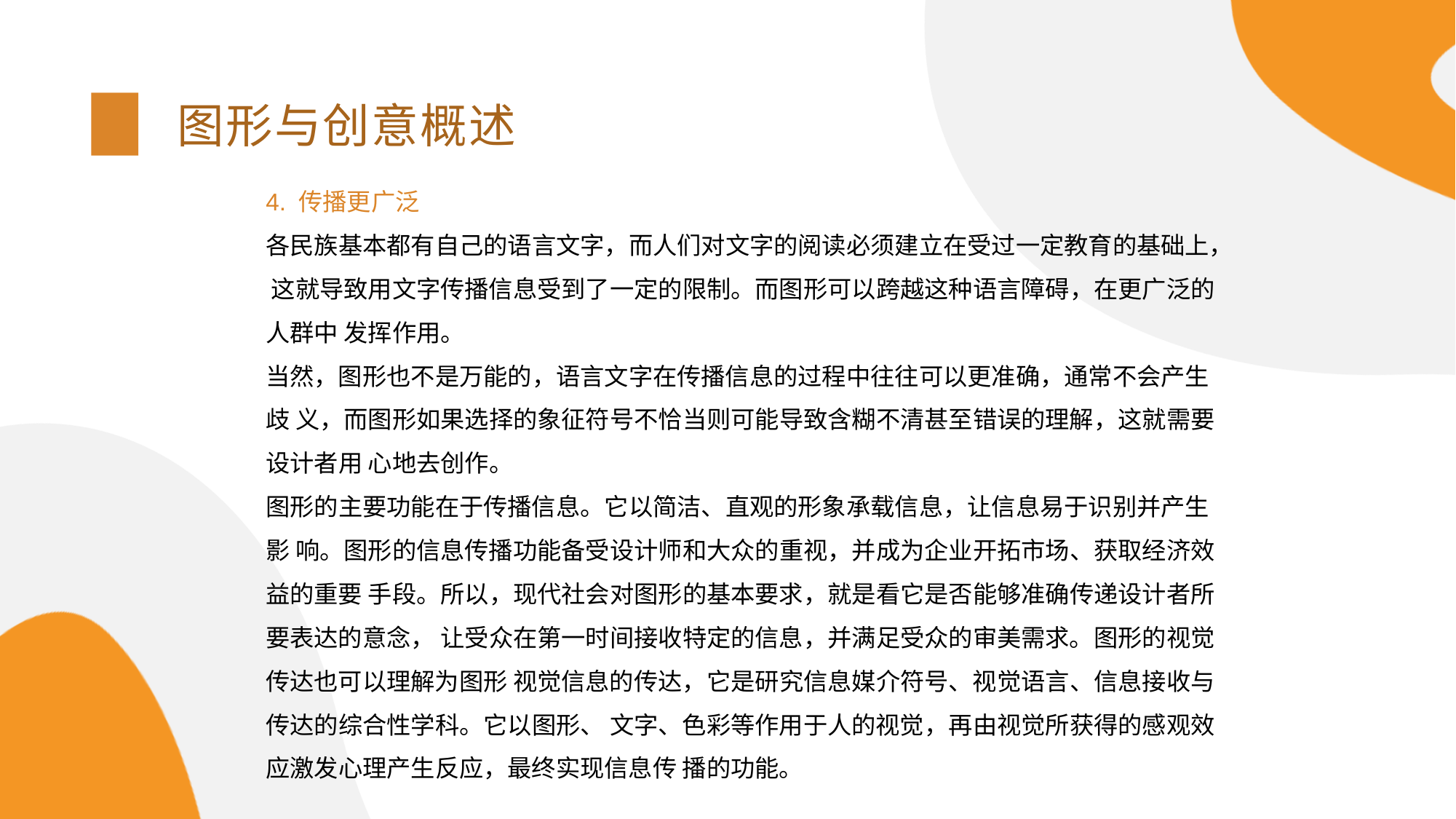

图形与创意概述

4. 传播更广泛
各民族基本都有自己的语言文字，而人们对文字的阅读必须建立在受过一定教育的基础上， 这就导致用文字传播信息受到了一定的限制。而图形可以跨越这种语言障碍，在更广泛的人群中 发挥作用。
当然，图形也不是万能的，语言文字在传播信息的过程中往往可以更准确，通常不会产生歧 义，而图形如果选择的象征符号不恰当则可能导致含糊不清甚至错误的理解，这就需要设计者用 心地去创作。
图形的主要功能在于传播信息。它以简洁、直观的形象承载信息，让信息易于识别并产生影 响。图形的信息传播功能备受设计师和大众的重视，并成为企业开拓市场、获取经济效益的重要 手段。所以，现代社会对图形的基本要求，就是看它是否能够准确传递设计者所要表达的意念， 让受众在第一时间接收特定的信息，并满足受众的审美需求。图形的视觉传达也可以理解为图形 视觉信息的传达，它是研究信息媒介符号、视觉语言、信息接收与传达的综合性学科。它以图形、 文字、色彩等作用于人的视觉，再由视觉所获得的感观效应激发心理产生反应，最终实现信息传 播的功能。